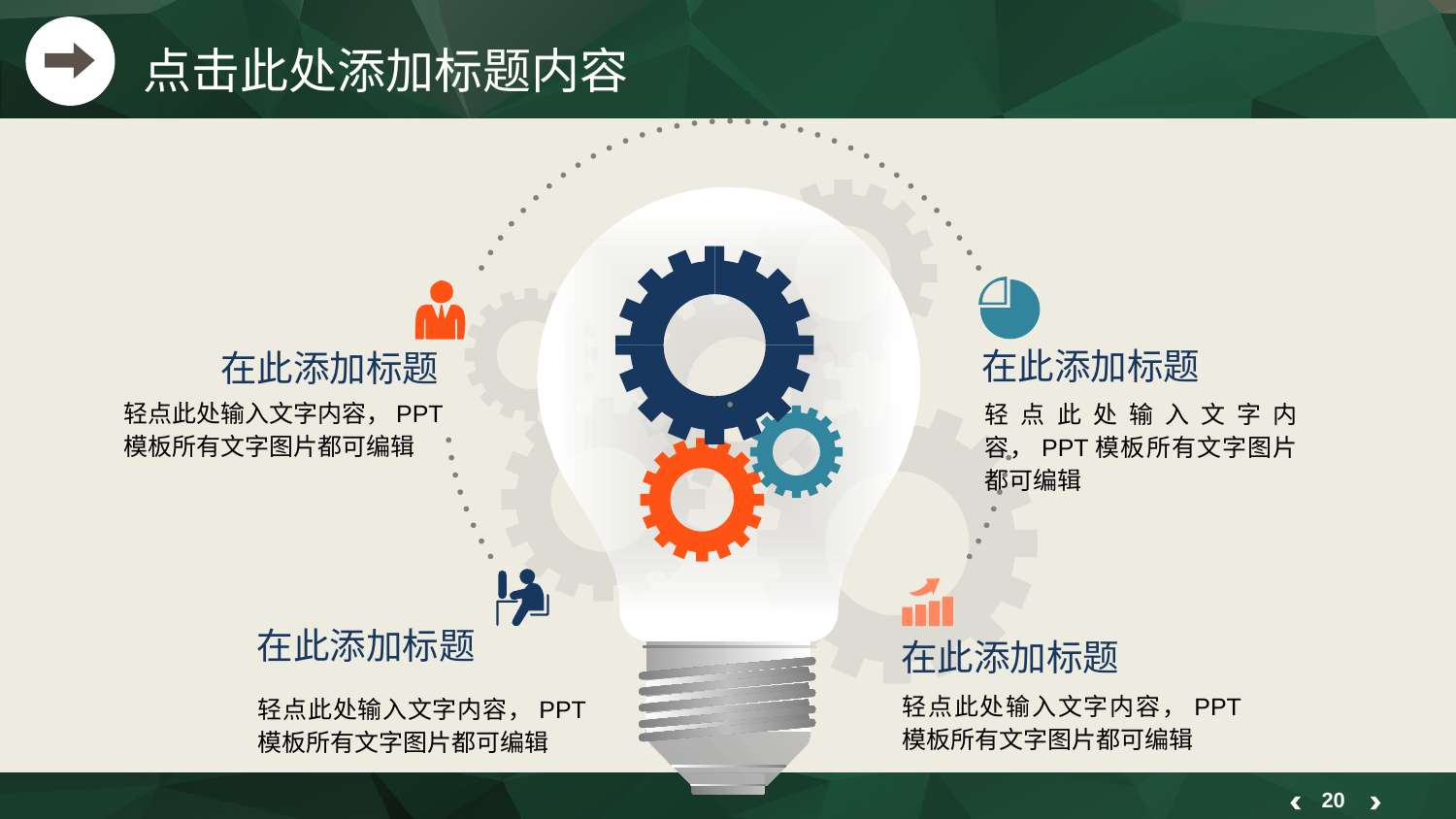

点击此处添加标题内容

在此添加标题
轻点此处输入文字内容，PPT模板所有文字图片都可编辑
在此添加标题
轻点此处输入文字内容，PPT模板所有文字图片都可编辑

在此添加标题
轻点此处输入文字内容，PPT模板所有文字图片都可编辑
在此添加标题
轻点此处输入文字内容，PPT模板所有文字图片都可编辑